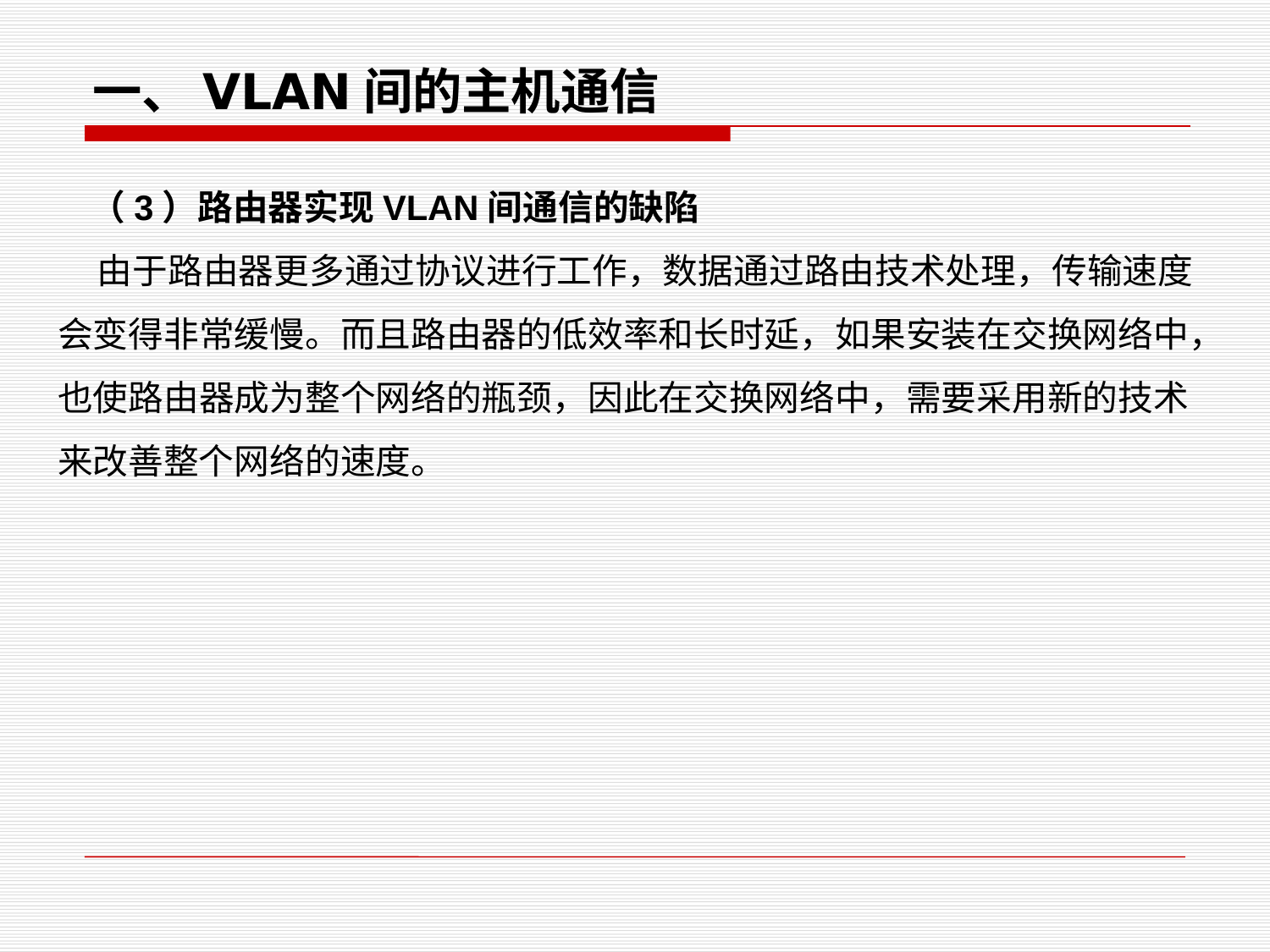

一、VLAN间的主机通信
   （3）路由器实现VLAN间通信的缺陷
    由于路由器更多通过协议进行工作，数据通过路由技术处理，传输速度会变得非常缓慢。而且路由器的低效率和长时延，如果安装在交换网络中，也使路由器成为整个网络的瓶颈，因此在交换网络中，需要采用新的技术来改善整个网络的速度。
103